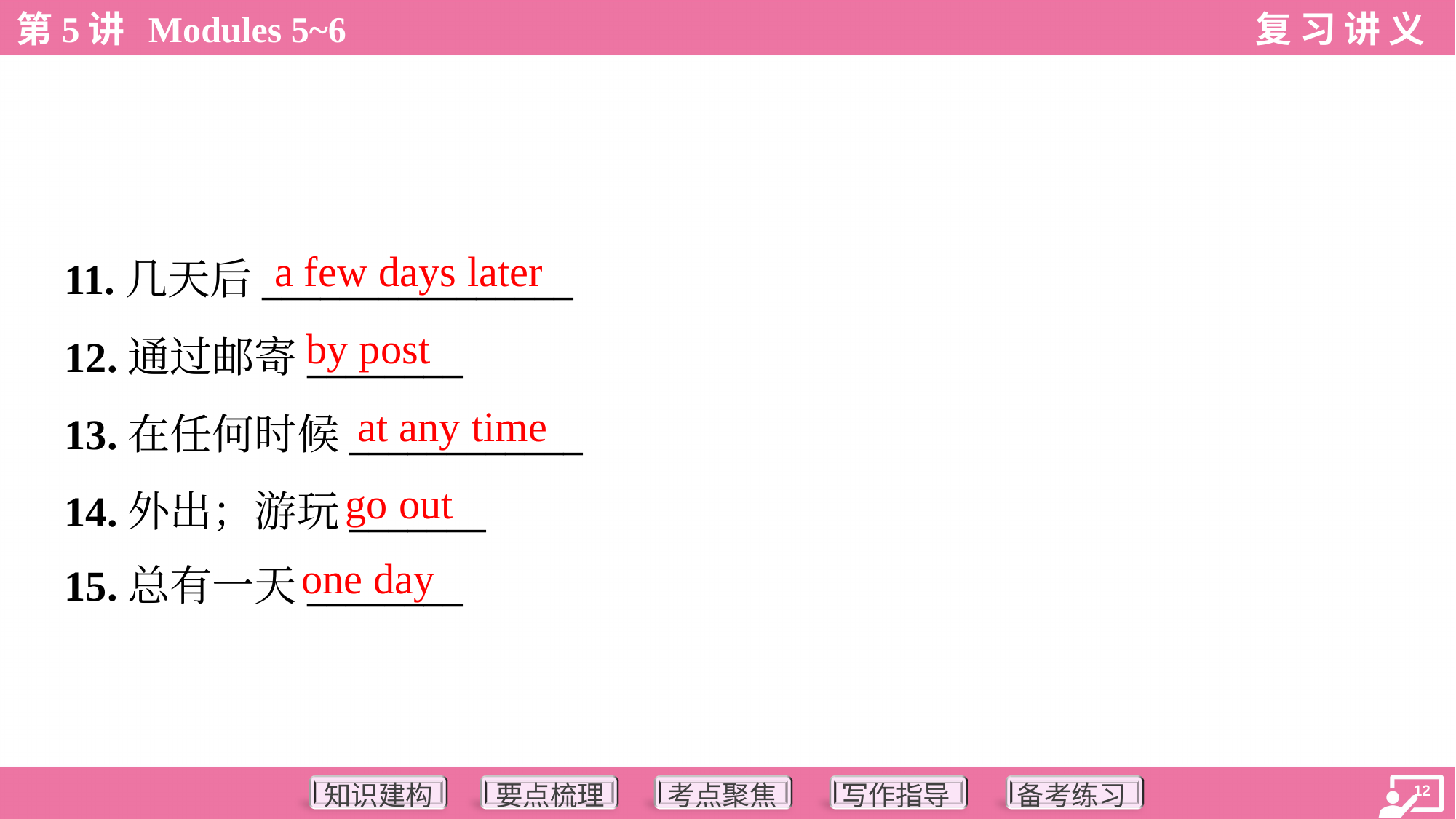

a few days later
11.几天后________________
12.通过邮寄________
13.在任何时候____________
14.外出；游玩_______
15.总有一天________
by post
at any time
go out
one day